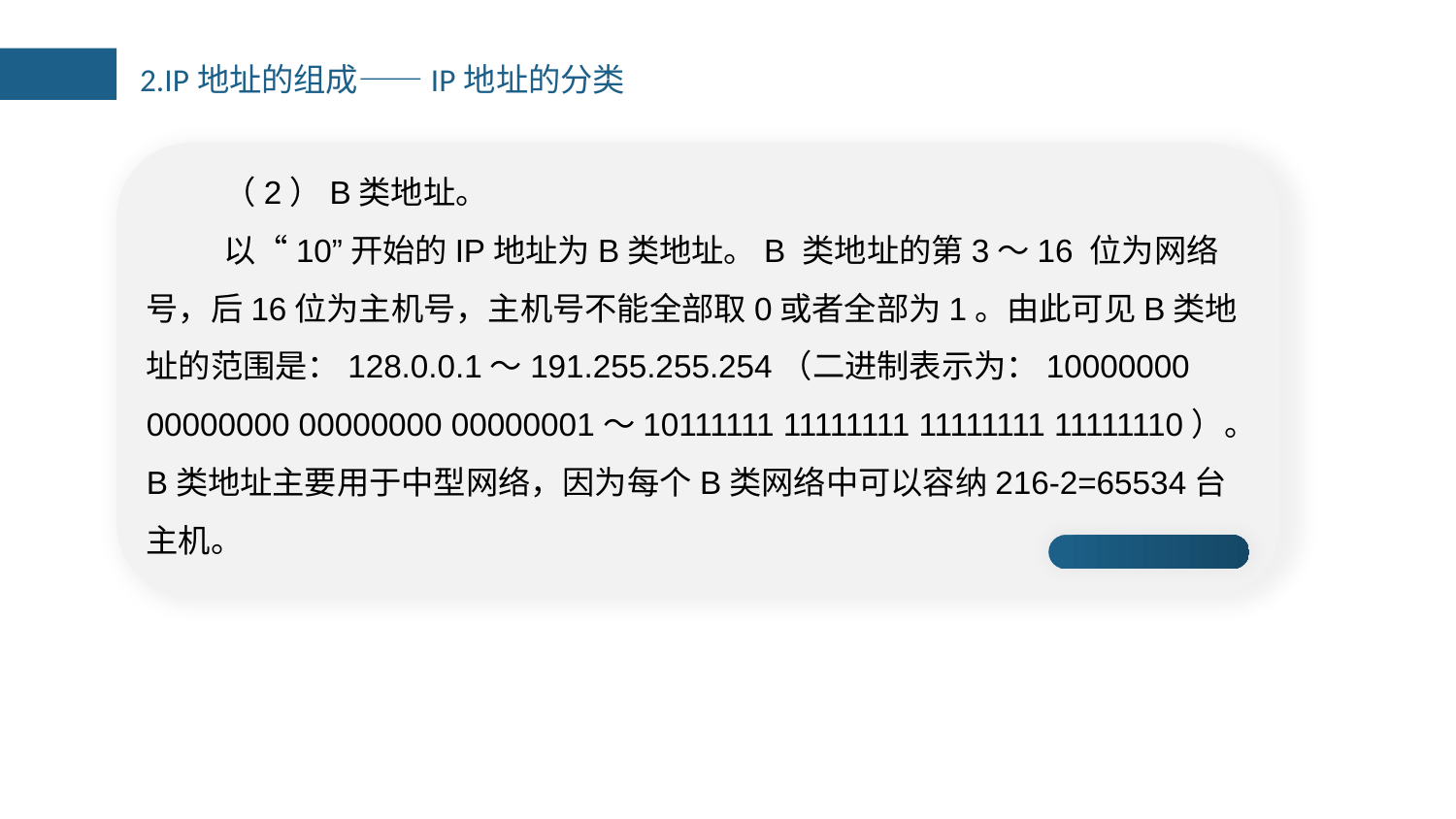

2.IP地址的组成——IP地址的分类

（2）B类地址。
以“10”开始的IP地址为B类地址。B 类地址的第3～16 位为网络号，后16位为主机号，主机号不能全部取0或者全部为1。由此可见B类地址的范围是：128.0.0.1～191.255.255.254（二进制表示为：10000000 00000000 00000000 00000001～10111111 11111111 11111111 11111110）。B类地址主要用于中型网络，因为每个B类网络中可以容纳216-2=65534台主机。